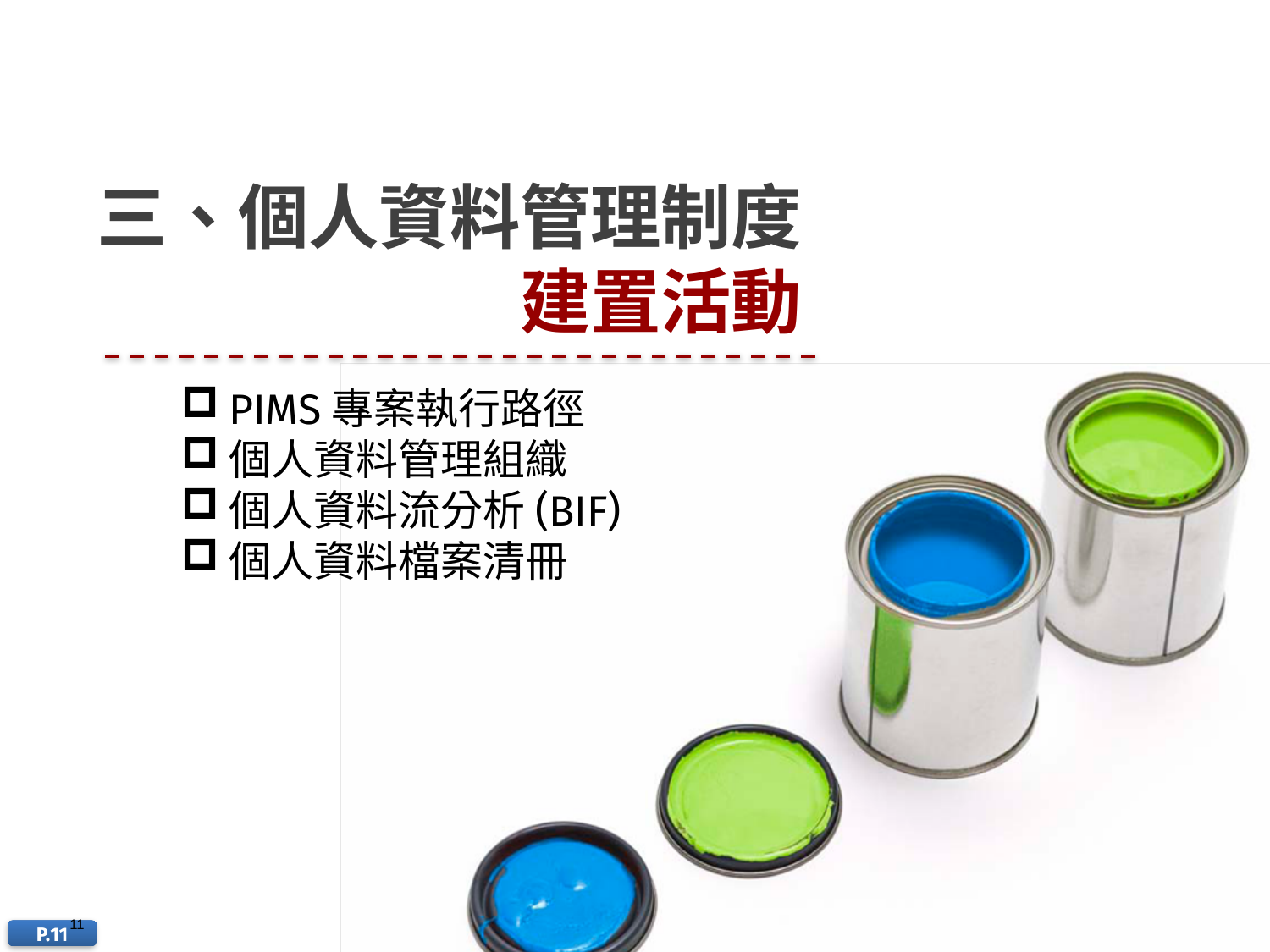

# 三、個人資料管理制度建置活動
PIMS專案執行路徑
個人資料管理組織
個人資料流分析(BIF)
個人資料檔案清冊
11